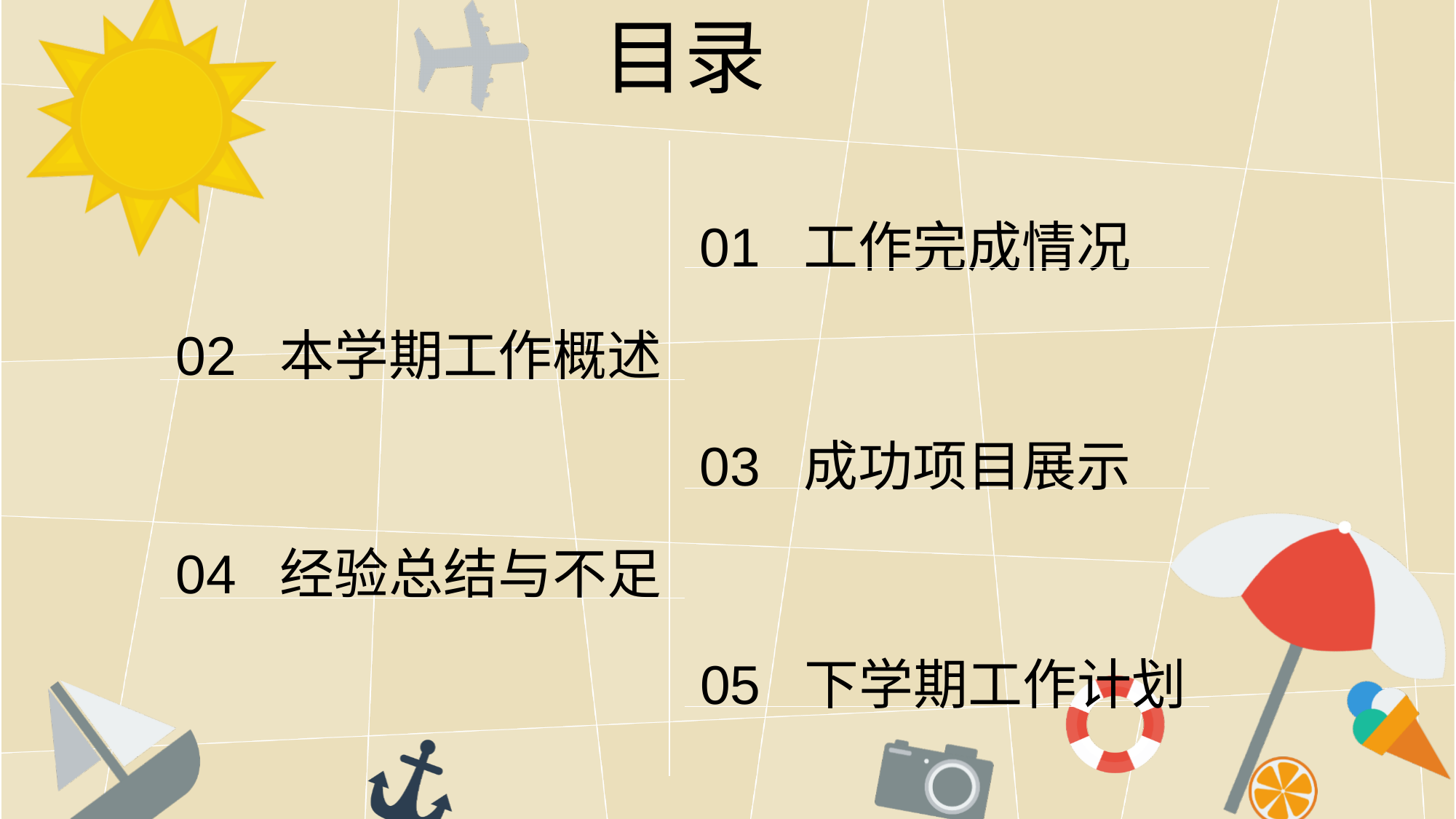

目录
01  工作完成情况
02  本学期工作概述
03  成功项目展示
04  经验总结与不足
05  下学期工作计划